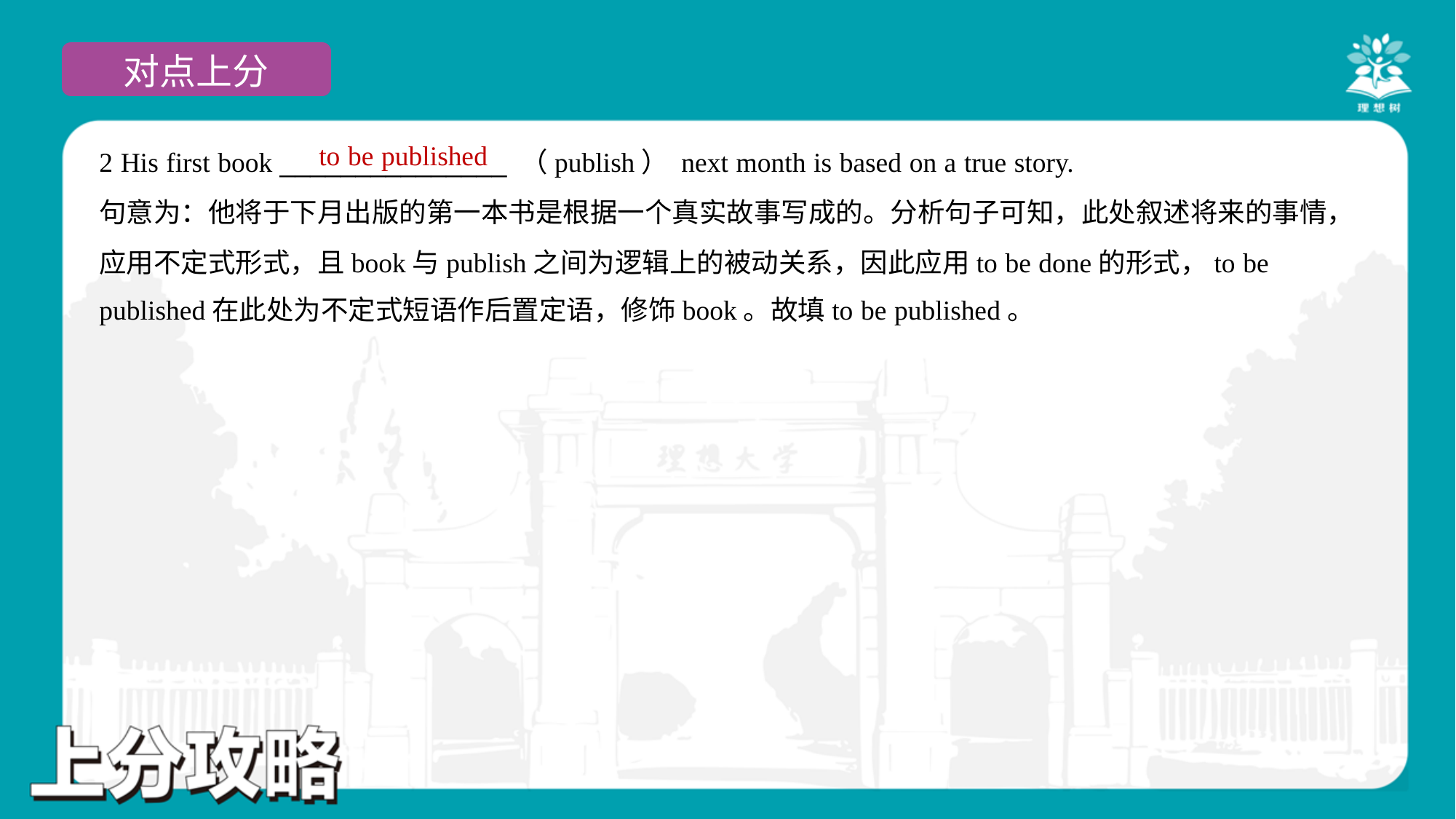

to be published
2 His first book _______________ （publish） next month is based on a true story.
句意为：他将于下月出版的第一本书是根据一个真实故事写成的。分析句子可知，此处叙述将来的事情，
应用不定式形式，且book与publish之间为逻辑上的被动关系，因此应用to be done的形式，to be
published在此处为不定式短语作后置定语，修饰book。故填to be published。